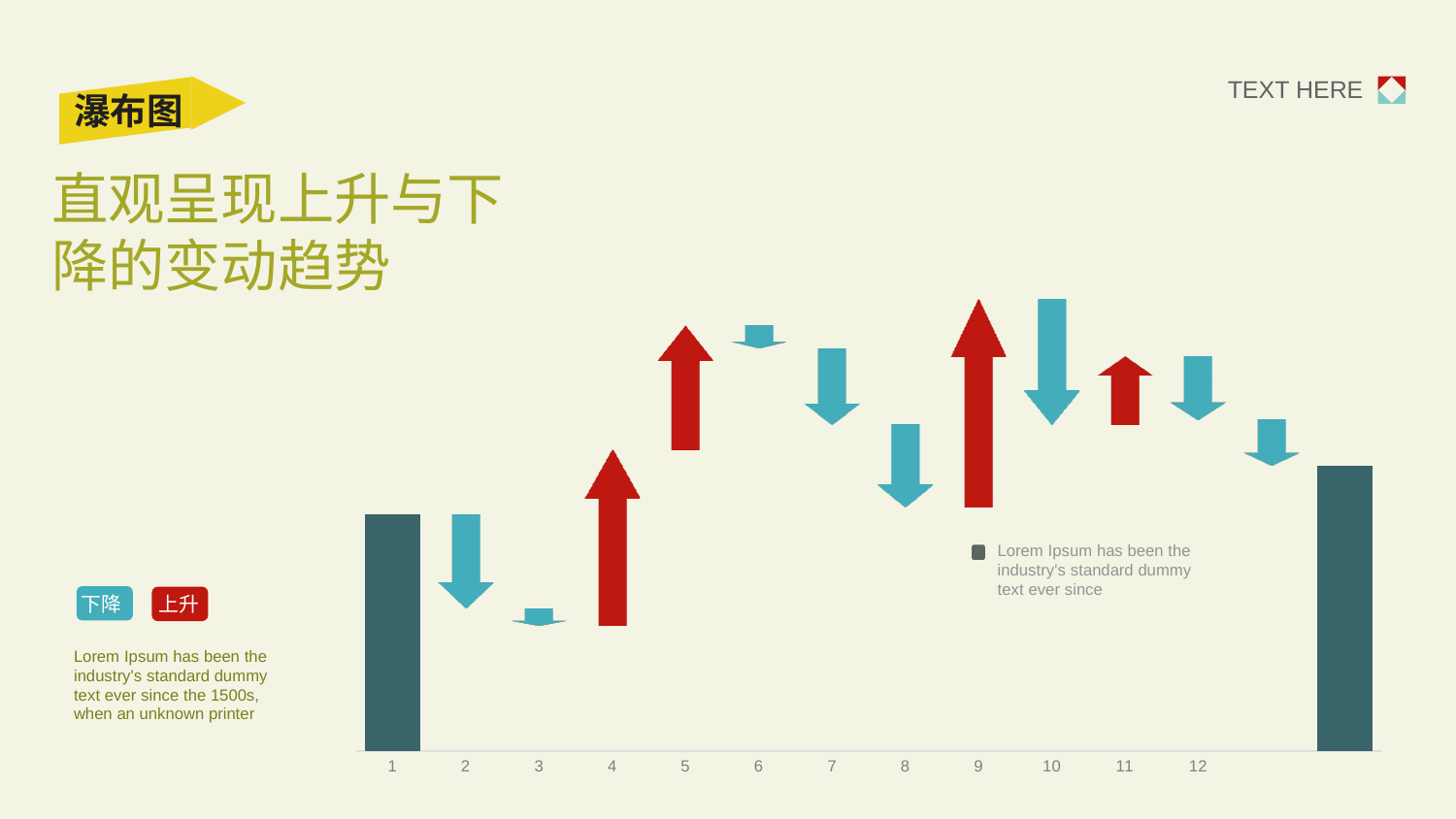

TEXT HERE
瀑布图

直观呈现上升与下降的变动趋势

### Chart

| Category |  |  |  |  |
|---|---|---|---|---|
Lorem Ipsum has been the industry's standard dummy text ever since

下降

上升

Lorem Ipsum has been the industry's standard dummy text ever since the 1500s, when an unknown printer